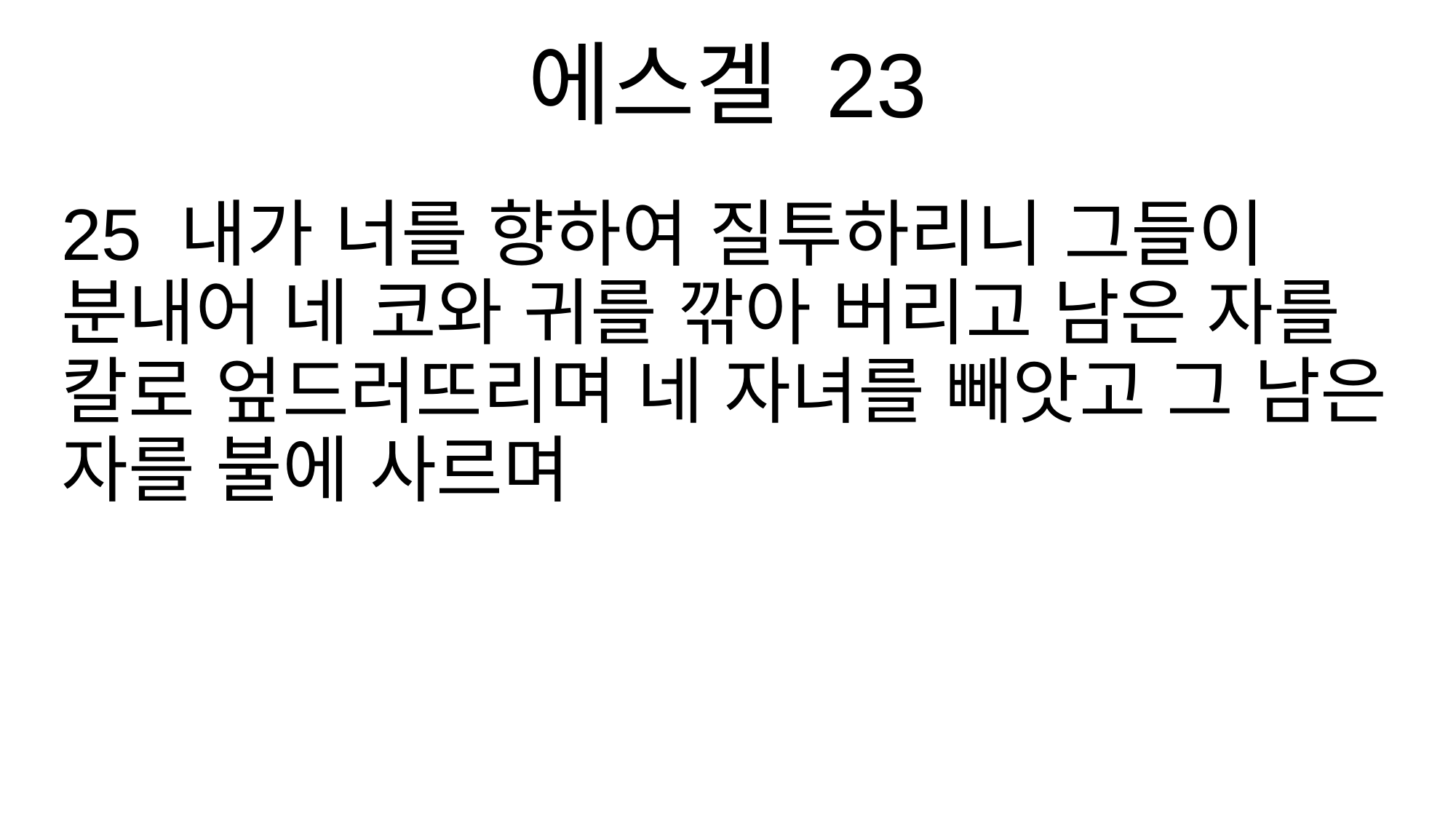

에스겔 23
25 내가 너를 향하여 질투하리니 그들이 분내어 네 코와 귀를 깎아 버리고 남은 자를 칼로 엎드러뜨리며 네 자녀를 빼앗고 그 남은 자를 불에 사르며